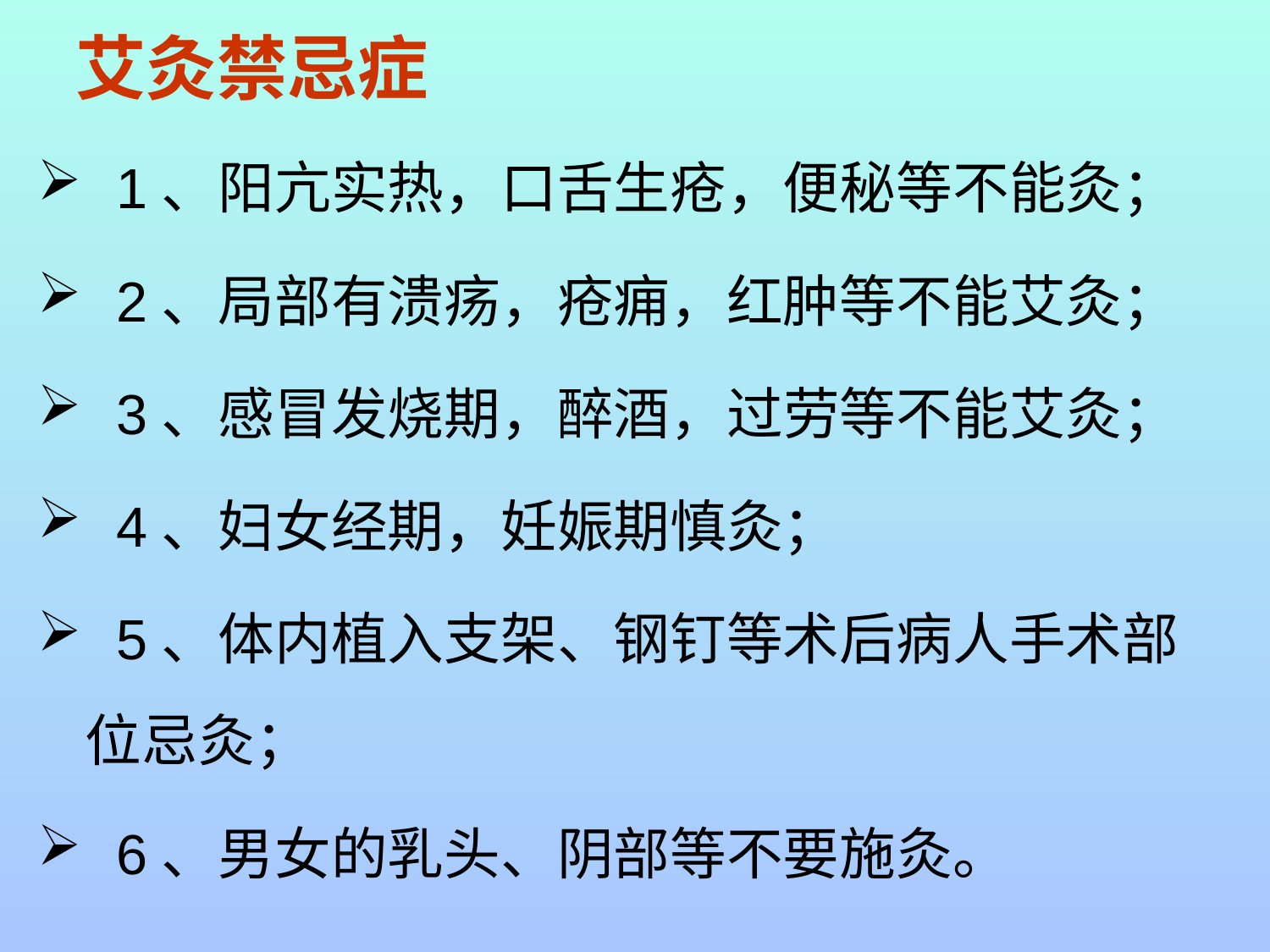

# 艾灸禁忌症
  1、阳亢实热，口舌生疮，便秘等不能灸；
  2、局部有溃疡，疮痈，红肿等不能艾灸；
  3、感冒发烧期，醉酒，过劳等不能艾灸；
  4、妇女经期，妊娠期慎灸；
  5、体内植入支架、钢钉等术后病人手术部位忌灸；
  6、男女的乳头、阴部等不要施灸。